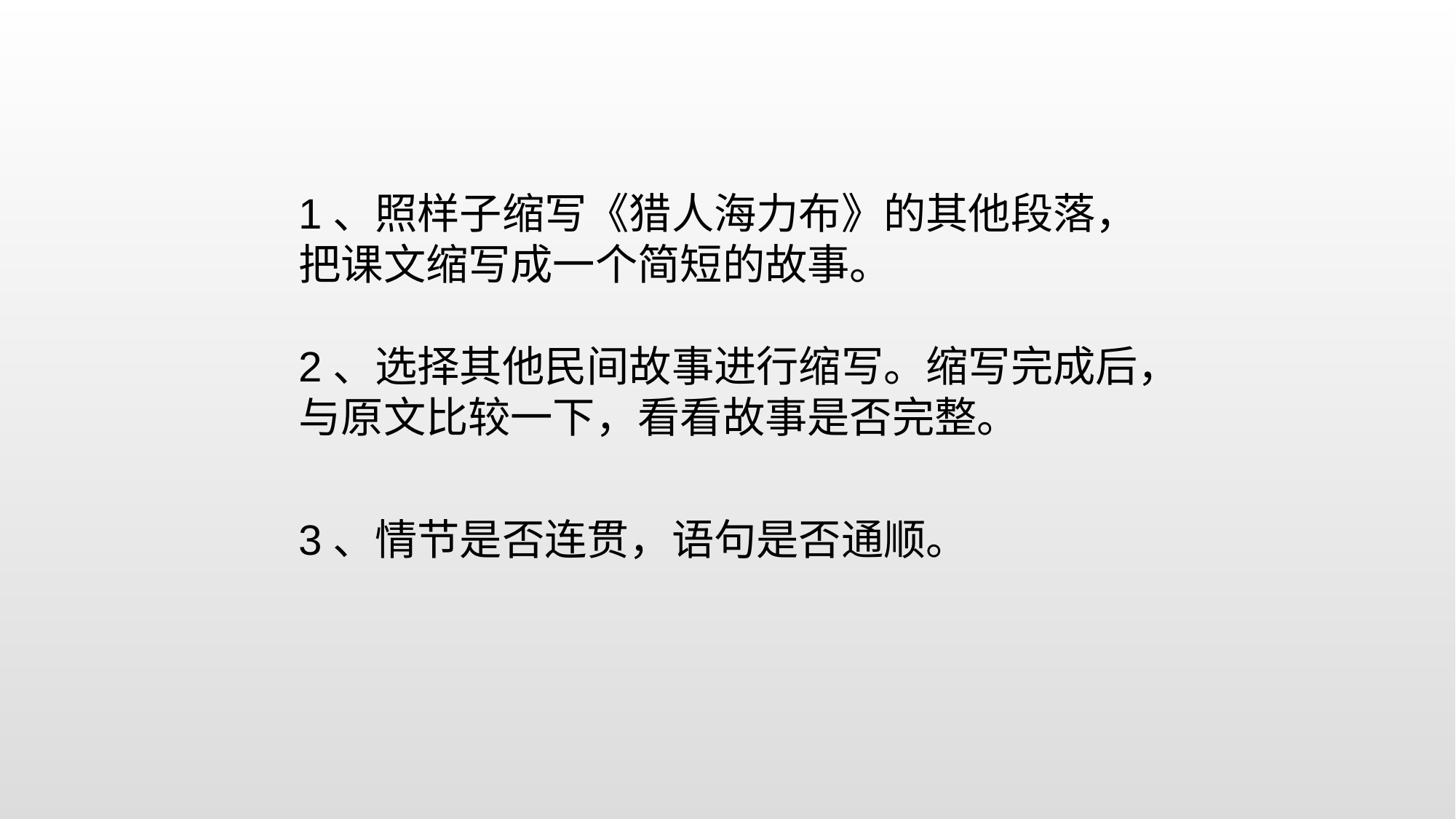

1、照样子缩写《猎人海力布》的其他段落，
把课文缩写成一个简短的故事。

2、选择其他民间故事进行缩写。缩写完成后，与原文比较一下，看看故事是否完整。

3、情节是否连贯，语句是否通顺。